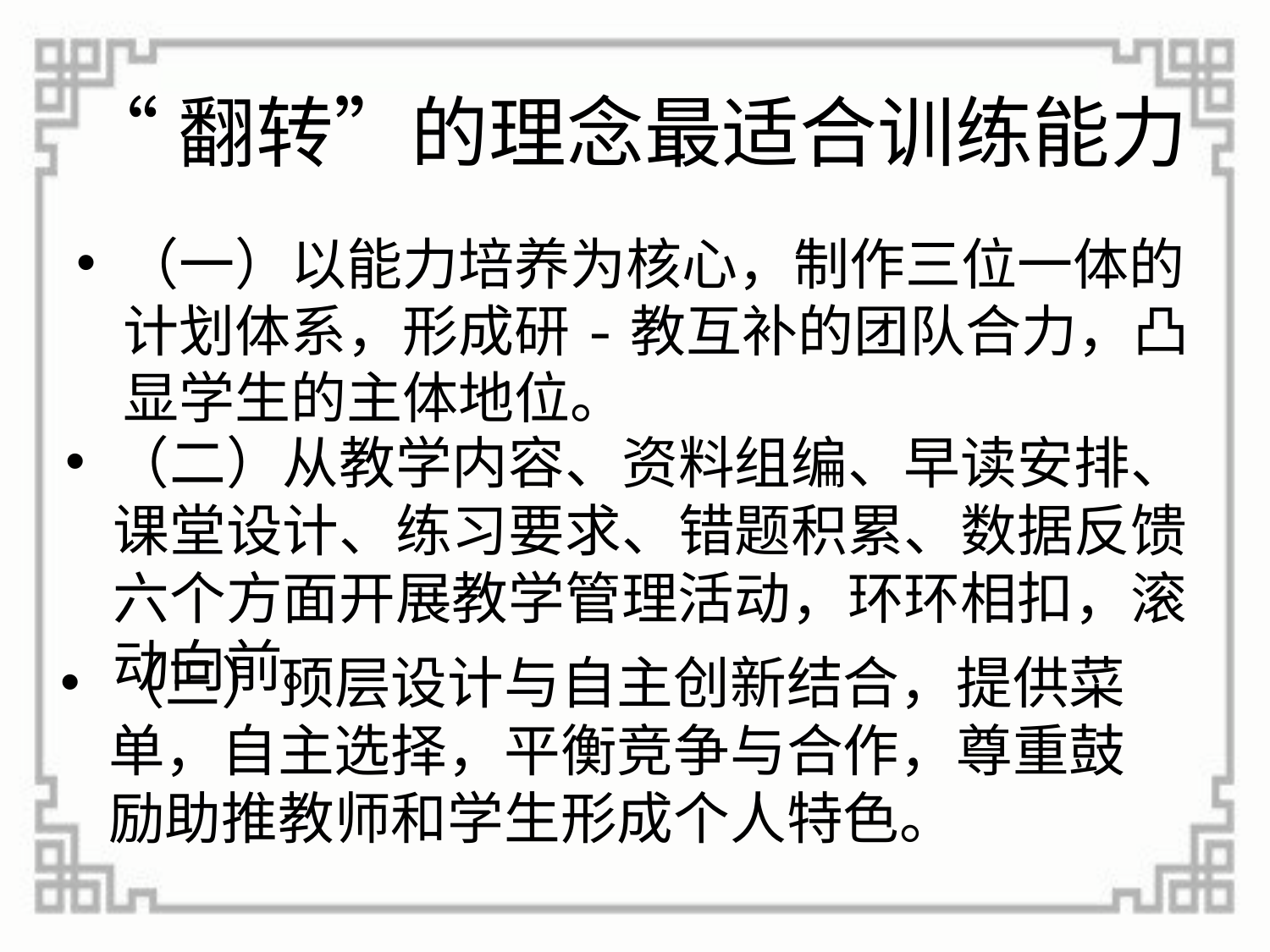

#
“翻转”的理念最适合训练能力
（一）以能力培养为核心，制作三位一体的计划体系，形成研-教互补的团队合力，凸显学生的主体地位。

（二）从教学内容、资料组编、早读安排、课堂设计、练习要求、错题积累、数据反馈六个方面开展教学管理活动，环环相扣，滚动向前。
（三）顶层设计与自主创新结合，提供菜单，自主选择，平衡竞争与合作，尊重鼓励助推教师和学生形成个人特色。